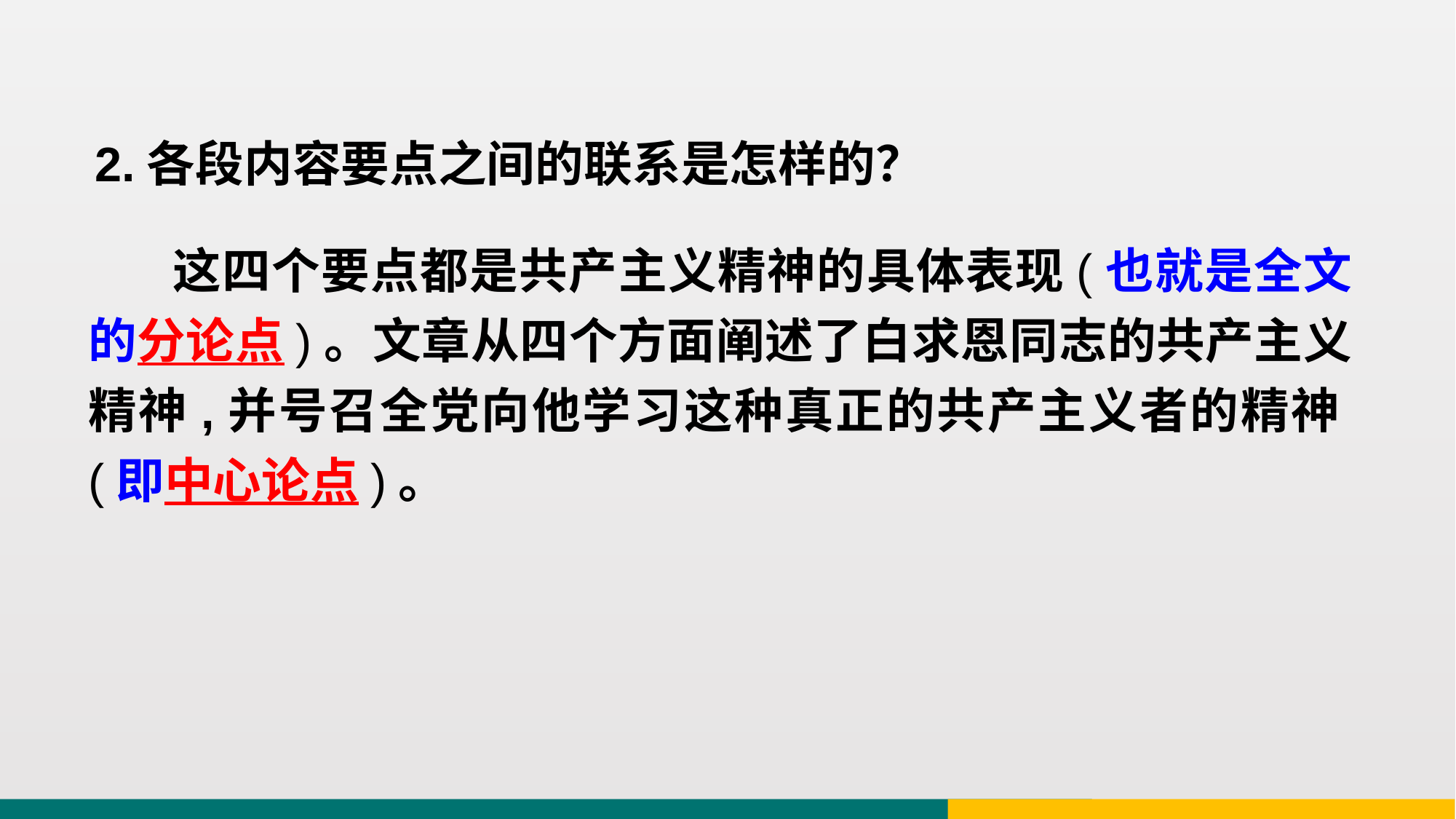

2.各段内容要点之间的联系是怎样的？
      这四个要点都是共产主义精神的具体表现(也就是全文的分论点)。文章从四个方面阐述了白求恩同志的共产主义精神,并号召全党向他学习这种真正的共产主义者的精神(即中心论点)。